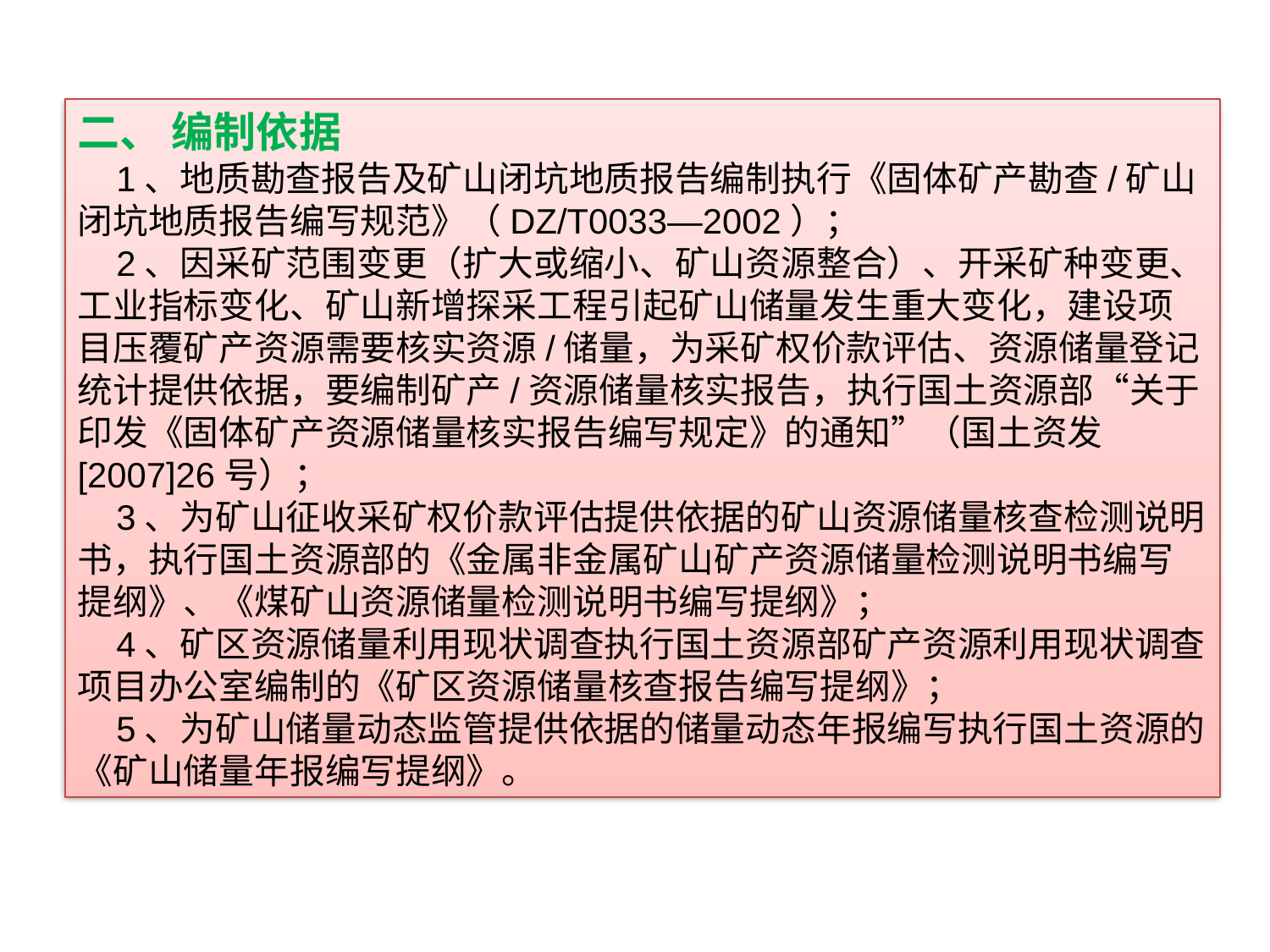

二、 编制依据
    1、地质勘查报告及矿山闭坑地质报告编制执行《固体矿产勘查/矿山闭坑地质报告编写规范》（DZ/T0033—2002）；
    2、因采矿范围变更（扩大或缩小、矿山资源整合）、开采矿种变更、工业指标变化、矿山新增探采工程引起矿山储量发生重大变化，建设项目压覆矿产资源需要核实资源/储量，为采矿权价款评估、资源储量登记统计提供依据，要编制矿产/资源储量核实报告，执行国土资源部“关于印发《固体矿产资源储量核实报告编写规定》的通知”（国土资发[2007]26号）；
    3、为矿山征收采矿权价款评估提供依据的矿山资源储量核查检测说明书，执行国土资源部的《金属非金属矿山矿产资源储量检测说明书编写提纲》、《煤矿山资源储量检测说明书编写提纲》；
    4、矿区资源储量利用现状调查执行国土资源部矿产资源利用现状调查项目办公室编制的《矿区资源储量核查报告编写提纲》；
    5、为矿山储量动态监管提供依据的储量动态年报编写执行国土资源的《矿山储量年报编写提纲》。